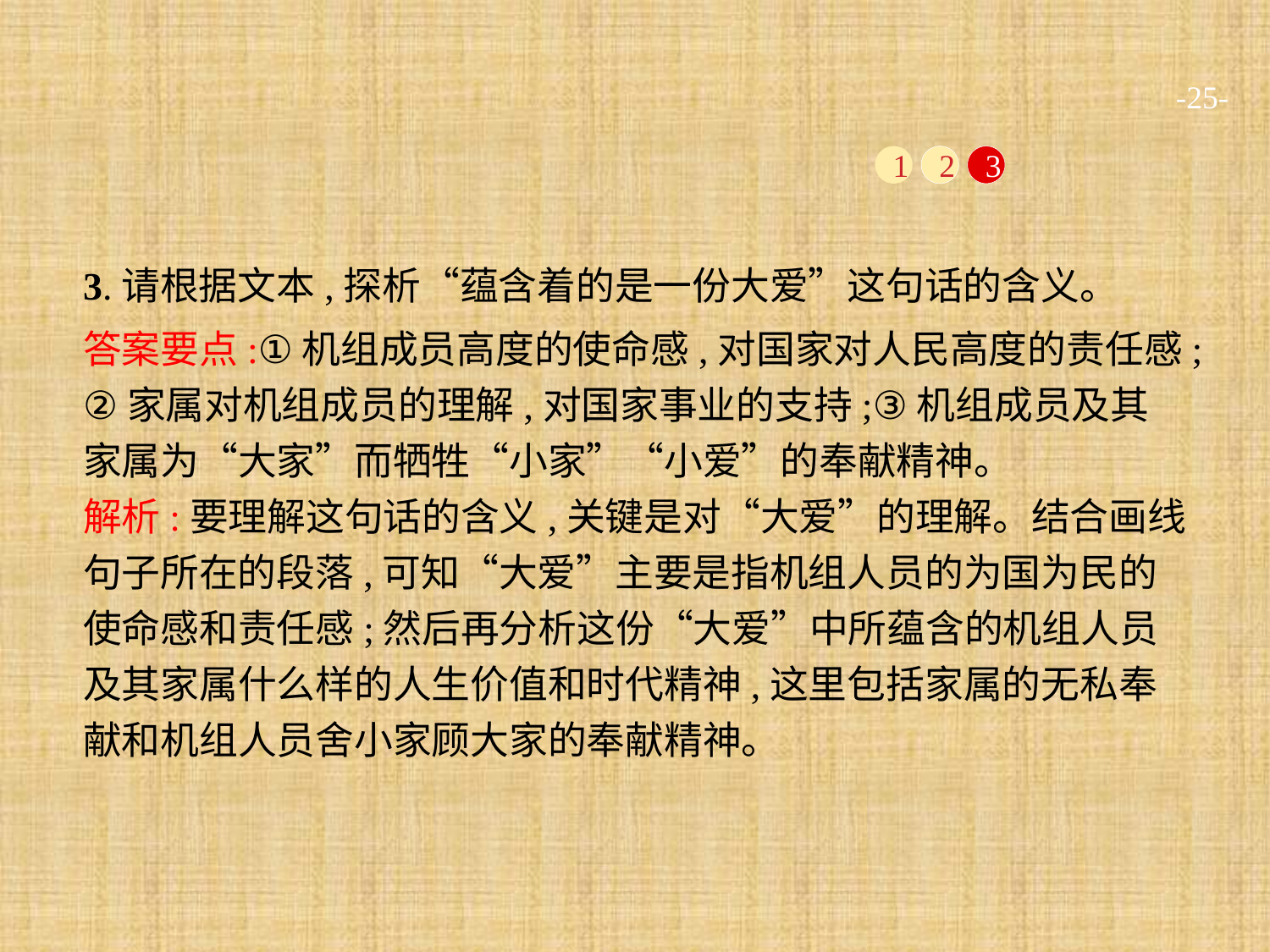

-25-
1
2
3
3.请根据文本,探析“蕴含着的是一份大爱”这句话的含义。
答案要点:①机组成员高度的使命感,对国家对人民高度的责任感;②家属对机组成员的理解,对国家事业的支持;③机组成员及其家属为“大家”而牺牲“小家”“小爱”的奉献精神。
解析:要理解这句话的含义,关键是对“大爱”的理解。结合画线句子所在的段落,可知“大爱”主要是指机组人员的为国为民的使命感和责任感;然后再分析这份“大爱”中所蕴含的机组人员及其家属什么样的人生价值和时代精神,这里包括家属的无私奉献和机组人员舍小家顾大家的奉献精神。